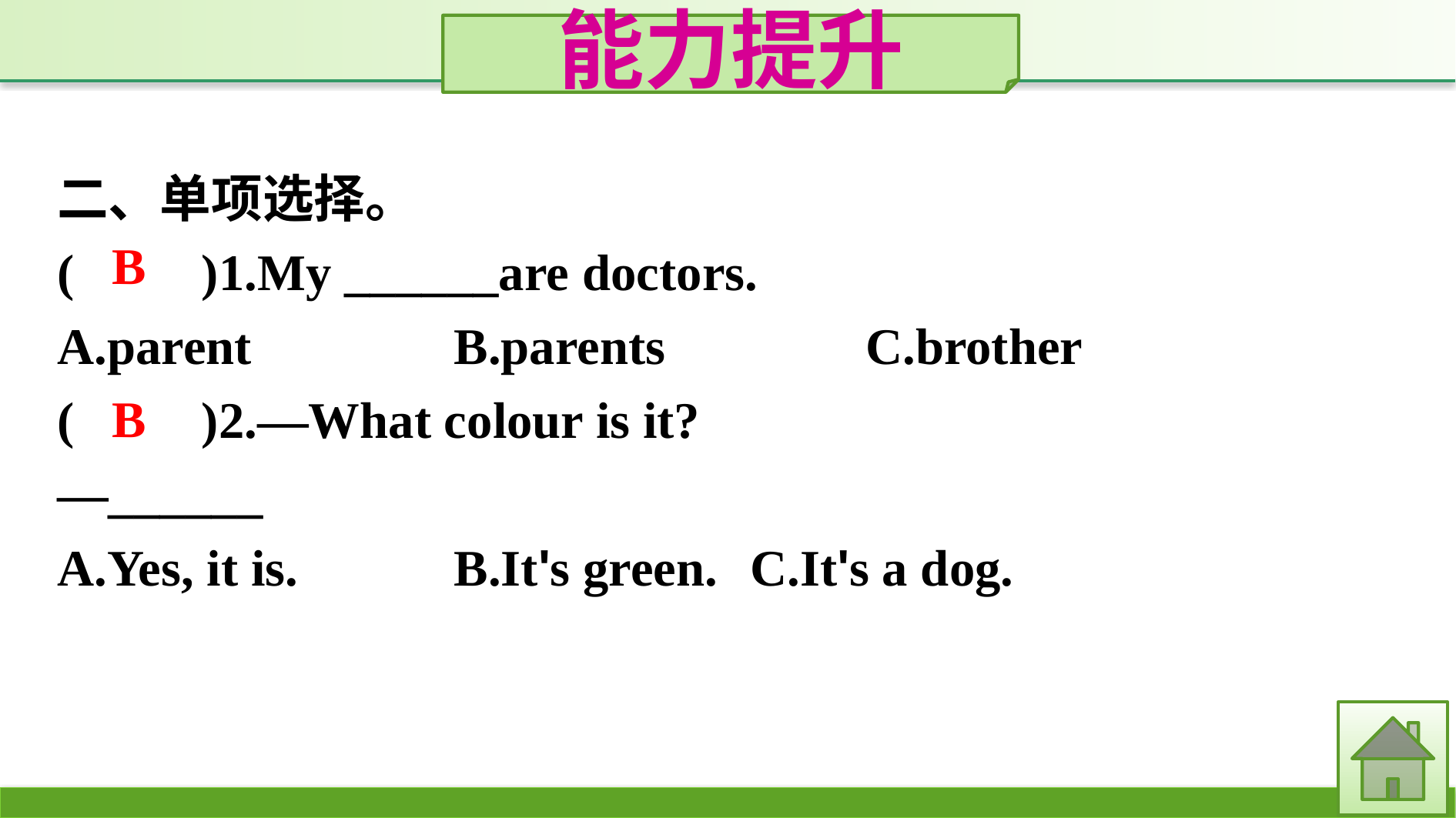

能力提升
二、单项选择。
(　　)1.My ______are doctors.
A.parent		B.parents		C.brother
(　　)2.—What colour is it?
—______
A.Yes, it is. 		B.It's green. 	C.It's a dog.
B
B